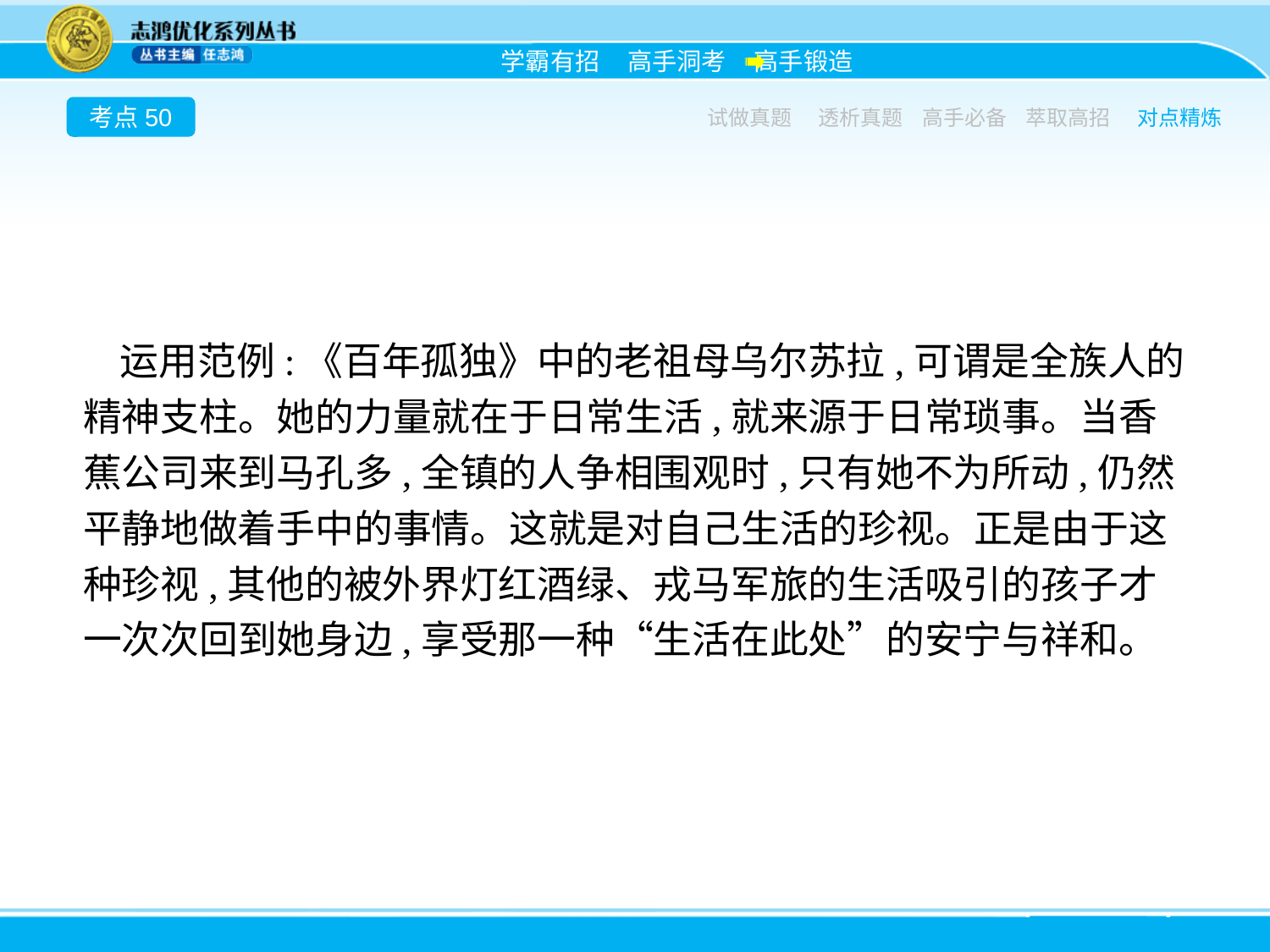

考点50
试做真题
透析真题
高手必备
萃取高招
对点精炼
运用范例:《百年孤独》中的老祖母乌尔苏拉,可谓是全族人的精神支柱。她的力量就在于日常生活,就来源于日常琐事。当香蕉公司来到马孔多,全镇的人争相围观时,只有她不为所动,仍然平静地做着手中的事情。这就是对自己生活的珍视。正是由于这种珍视,其他的被外界灯红酒绿、戎马军旅的生活吸引的孩子才一次次回到她身边,享受那一种“生活在此处”的安宁与祥和。